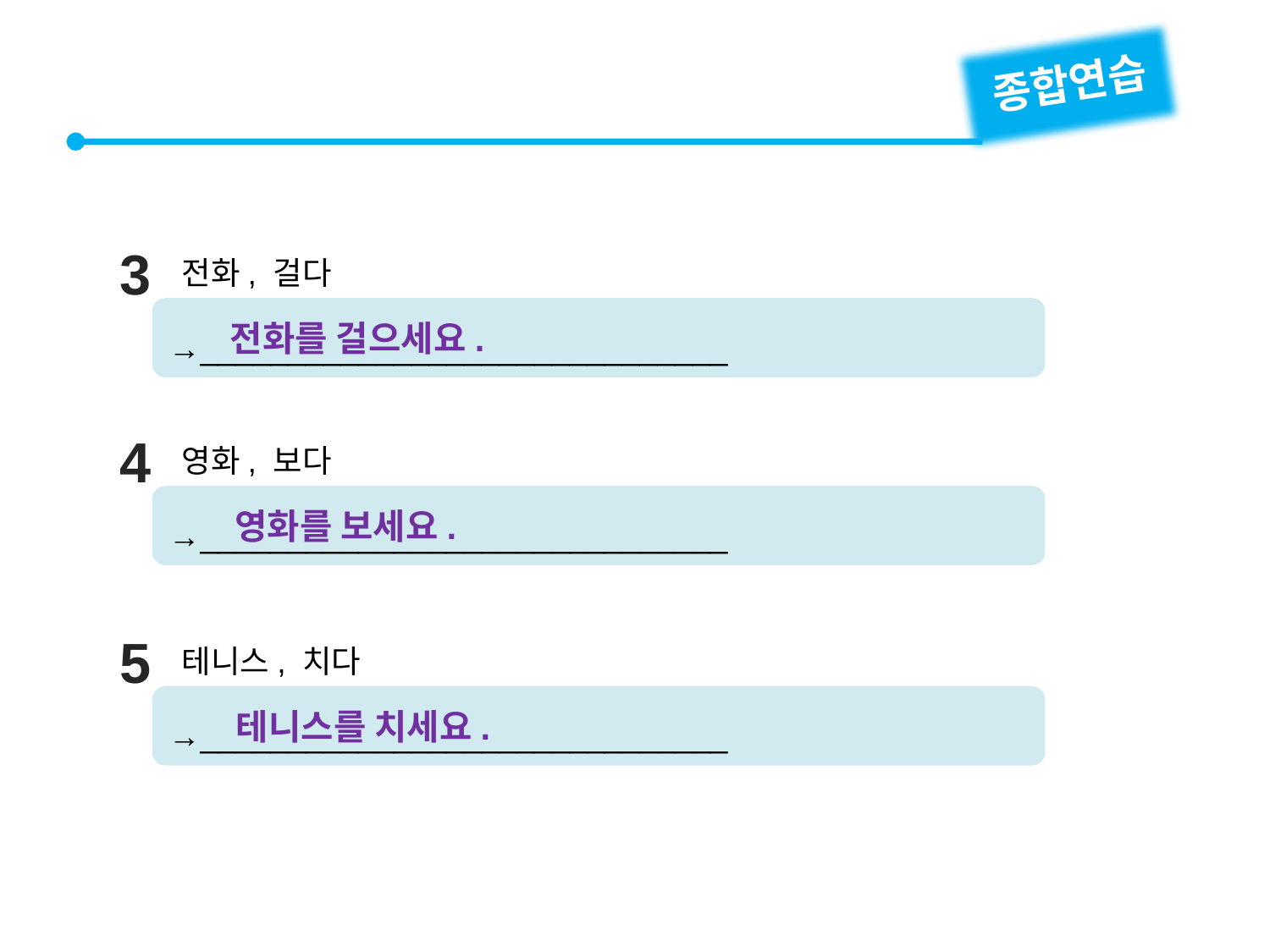

종합연습
3
전화, 걸다
→______________________________
전화를 걸으세요.
4
영화, 보다
→______________________________
영화를 보세요.
5
테니스, 치다
→______________________________
테니스를 치세요.